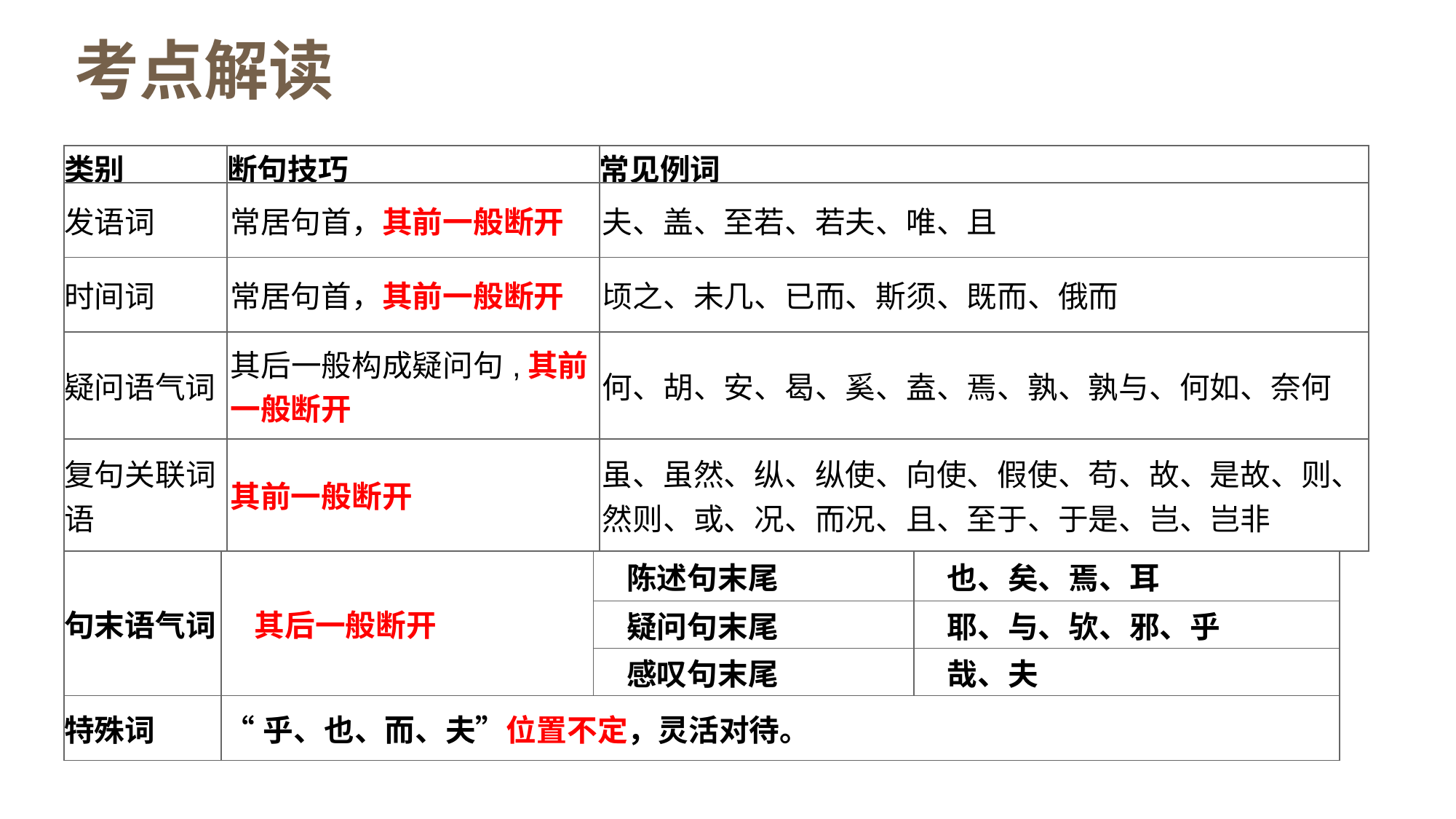

考点解读
| 类别 |  | 断句技巧 |  | 常见例词 |  |  |
| --- | --- | --- | --- | --- | --- | --- |
| 发语词 |  | 常居句首，其前一般断开 |  | 夫、盖、至若、若夫、唯、且 |  |  |
| 时间词 |  | 常居句首，其前一般断开 |  | 顷之、未几、已而、斯须、既而、俄而 |  |  |
| 疑问语气词 |  | 其后一般构成疑问句,其前一般断开 |  | 何、胡、安、曷、奚、盍、焉、孰、孰与、何如、奈何 |  |  |
| 复句关联词语 |  | 其前一般断开 |  | 虽、虽然、纵、纵使、向使、假使、苟、故、是故、则、然则、或、况、而况、且、至于、于是、岂、岂非 |  |  |
| 句末语气词 | 其后一般断开 |  | 陈述句末尾 |  | 也、矣、焉、耳 |  |
|  |  |  | 疑问句末尾 |  | 耶、与、欤、邪、乎 |  |
|  |  |  | 感叹句末尾 |  | 哉、夫 |  |
| 特殊词 | “乎、也、而、夫”位置不定，灵活对待。 |  |  |  |  |  |